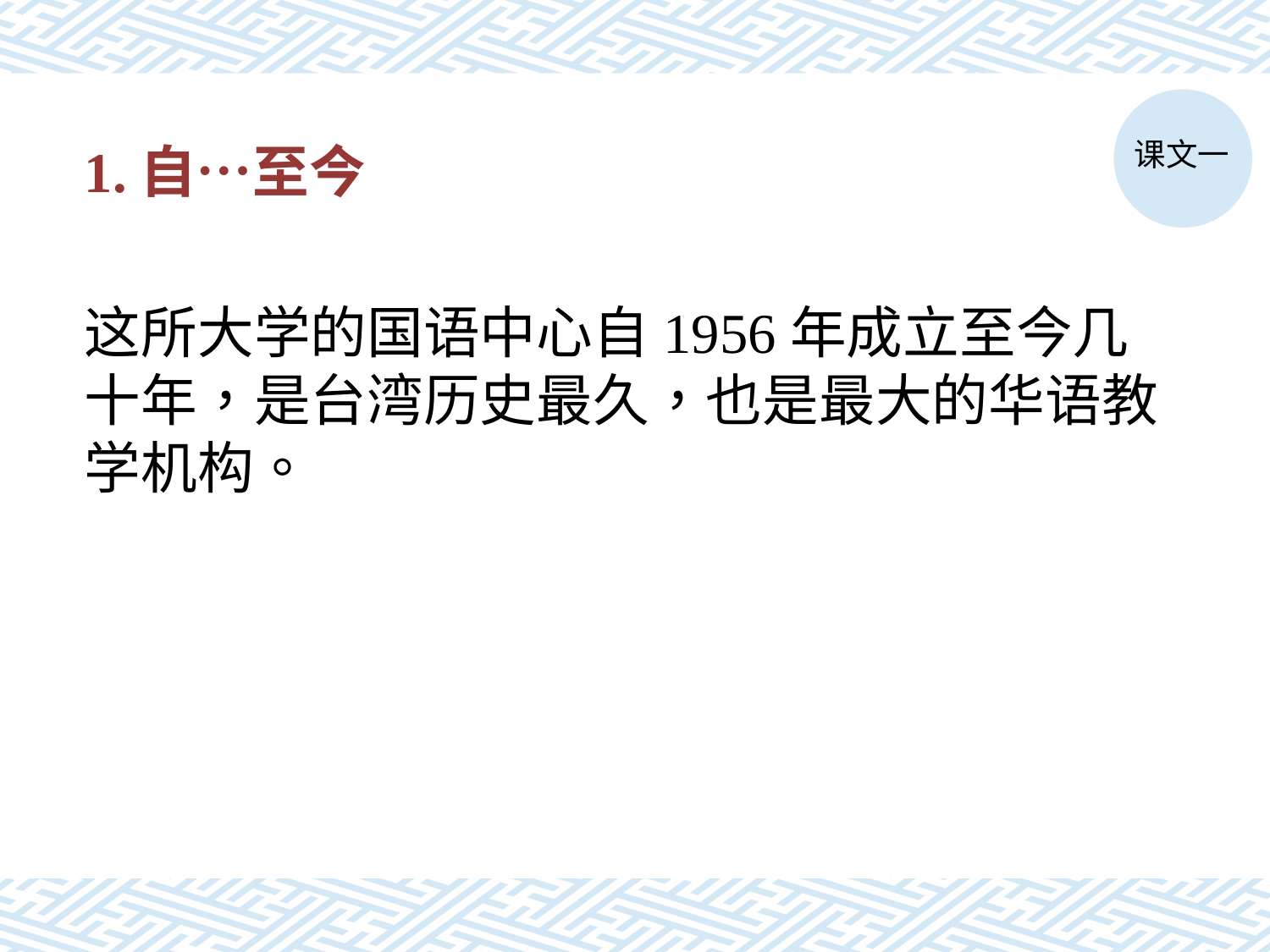

# 1.自…至今
课文一

这所大学的国语中心自1956年成立至今几十年，是台湾历史最久，也是最大的华语教学机构。